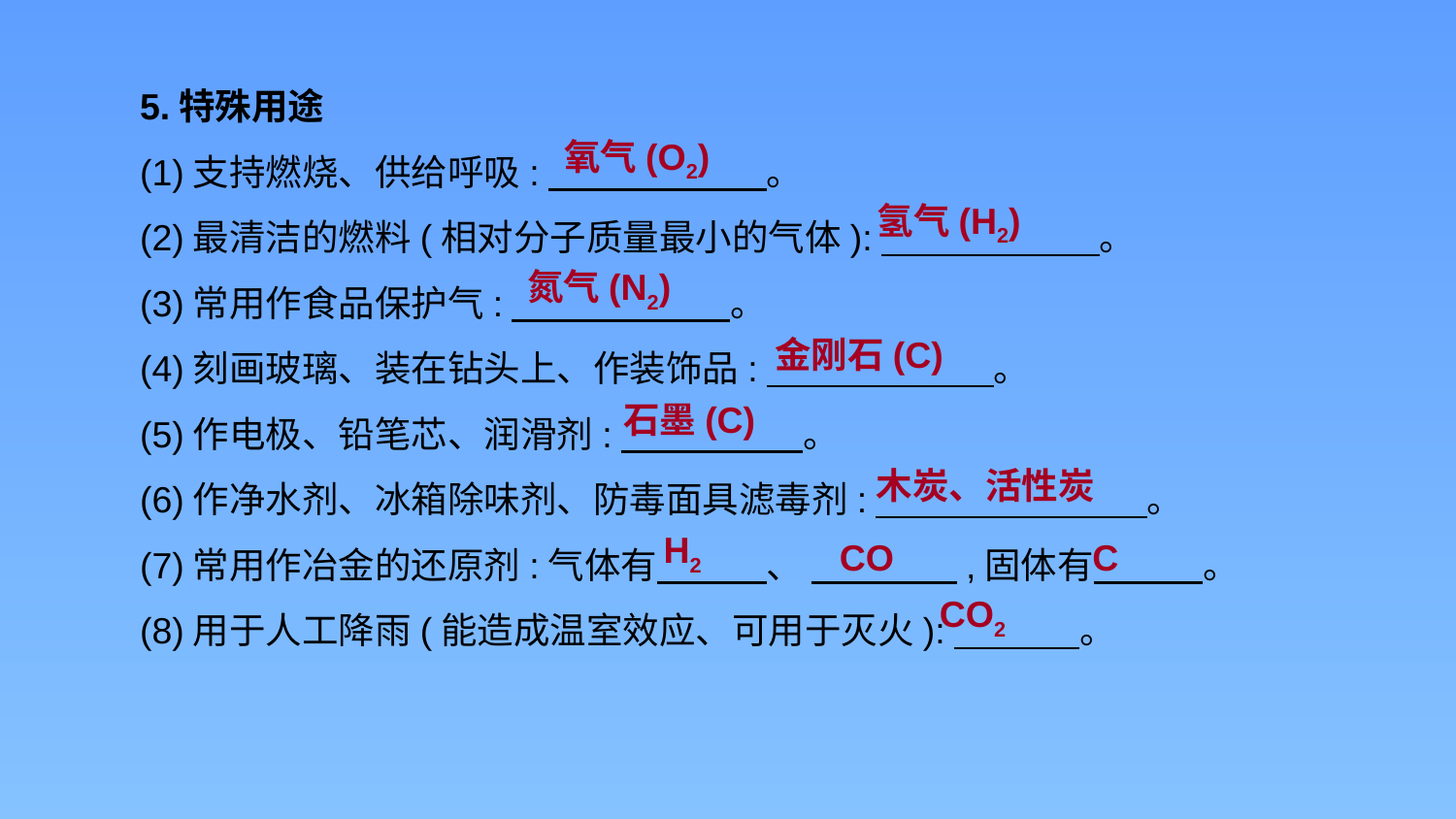

5.特殊用途
(1)支持燃烧、供给呼吸:　　　　　　。
(2)最清洁的燃料(相对分子质量最小的气体):　　　　　　。
(3)常用作食品保护气:　　　　　　。
(4)刻画玻璃、装在钻头上、作装饰品:　　　　　 　。
(5)作电极、铅笔芯、润滑剂:　　　　　。
(6)作净水剂、冰箱除味剂、防毒面具滤毒剂:　　　　　  　　。
(7)常用作冶金的还原剂:气体有　　　、 　　　　,固体有　　　。
(8)用于人工降雨(能造成温室效应、可用于灭火):　　  　。
氧气(O2)
氢气(H2)
氮气(N2)
金刚石(C)
石墨(C)
木炭、活性炭
H2
C
CO
CO2